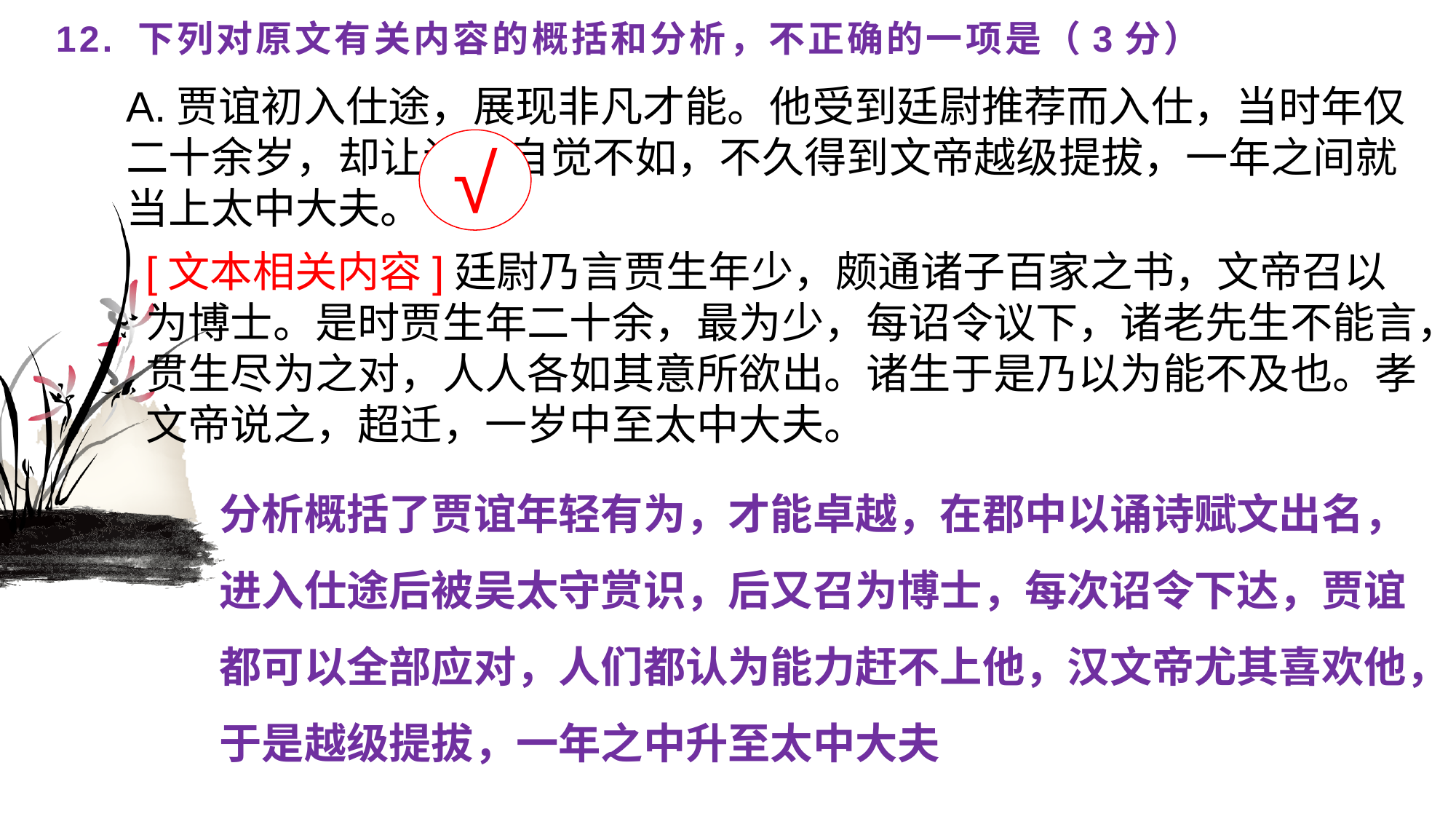

# 12. 下列对原文有关内容的概括和分析，不正确的一项是（3分）
A.贾谊初入仕途，展现非凡才能。他受到廷尉推荐而入仕，当时年仅二十余岁，却让诸生自觉不如，不久得到文帝越级提拔，一年之间就当上太中大夫。
√
[文本相关内容]廷尉乃言贾生年少，颇通诸子百家之书，文帝召以为博士。是时贾生年二十余，最为少，每诏令议下，诸老先生不能言，贯生尽为之对，人人各如其意所欲出。诸生于是乃以为能不及也。孝文帝说之，超迁，一岁中至太中大夫。
分析概括了贾谊年轻有为，才能卓越，在郡中以诵诗赋文出名，进入仕途后被吴太守赏识，后又召为博士，每次诏令下达，贾谊都可以全部应对，人们都认为能力赶不上他，汉文帝尤其喜欢他，于是越级提拔，一年之中升至太中大夫